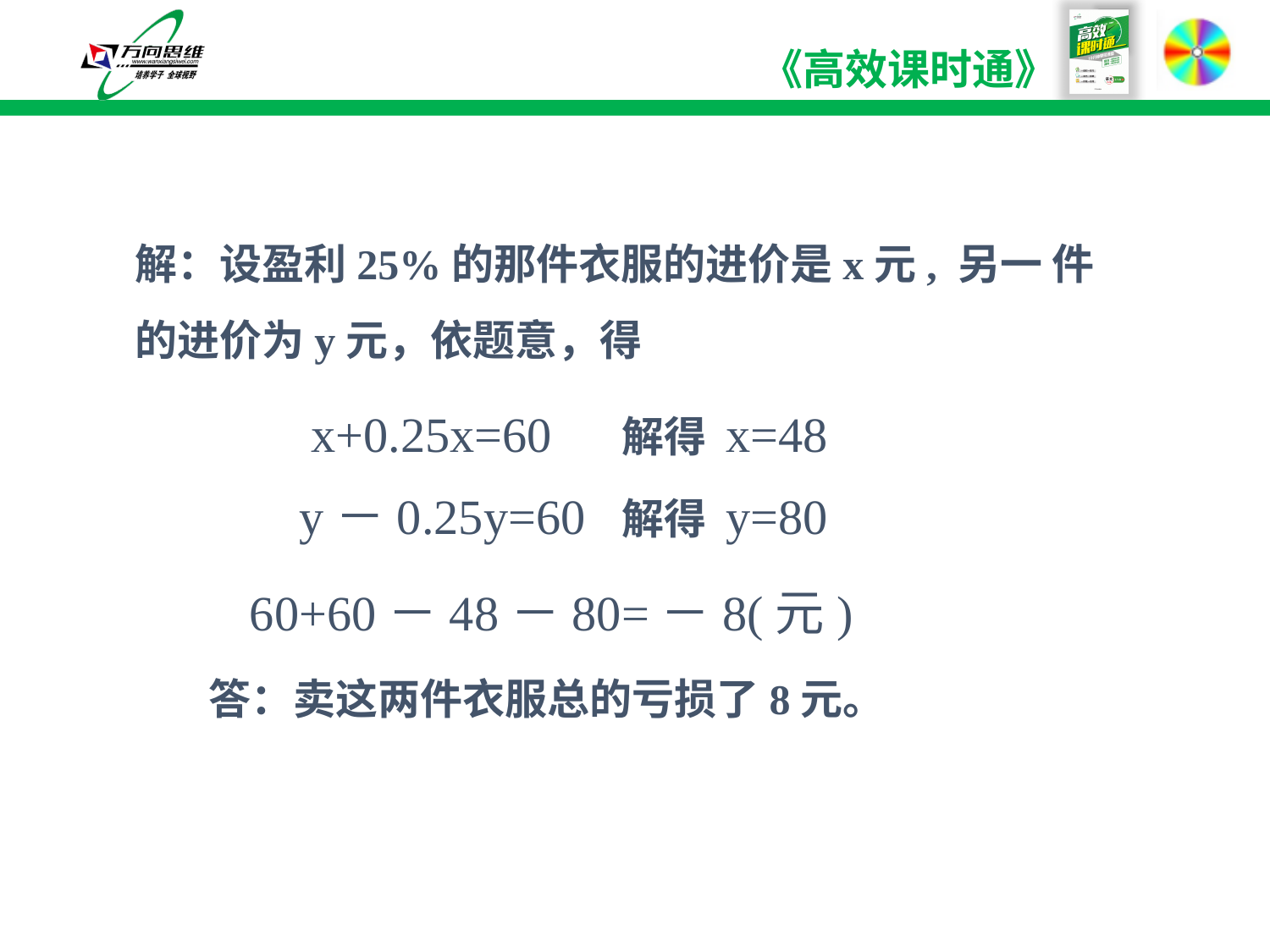

解：设盈利25%的那件衣服的进价是x元, 另一 件的进价为y元，依题意，得
x+0.25x=60
解得 x=48
y－0.25y=60
解得 y=80
 60+60－48－80=－8(元)
答：卖这两件衣服总的亏损了8元。